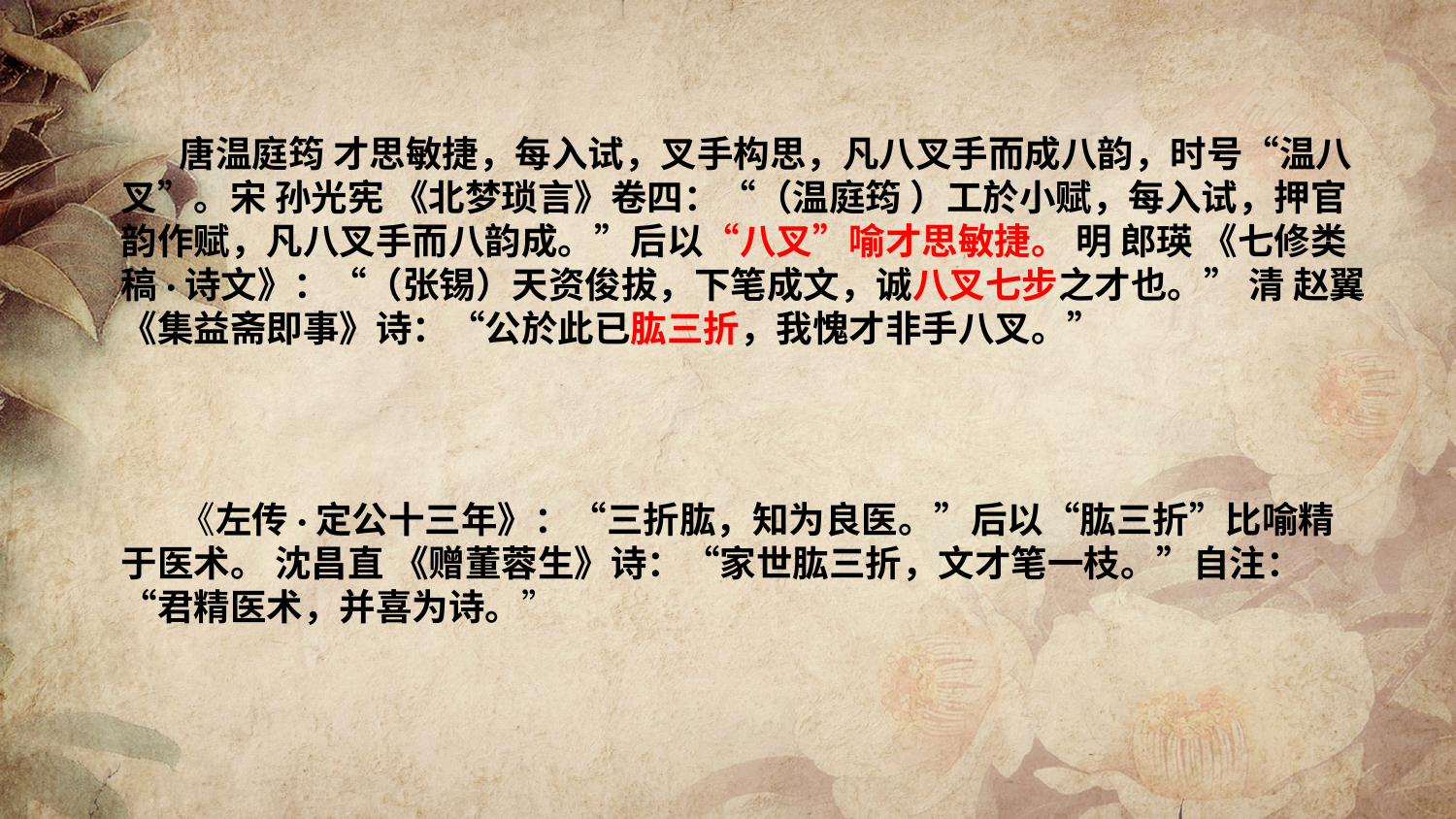

唐温庭筠 才思敏捷，每入试，叉手构思，凡八叉手而成八韵，时号“温八叉”。宋 孙光宪 《北梦琐言》卷四：“（温庭筠 ）工於小赋，每入试，押官韵作赋，凡八叉手而八韵成。”后以“八叉”喻才思敏捷。 明 郎瑛 《七修类稿·诗文》：“（张锡）天资俊拔，下笔成文，诚八叉七步之才也。” 清 赵翼 《集益斋即事》诗：“公於此已肱三折，我愧才非手八叉。”

      《左传·定公十三年》：“三折肱，知为良医。”后以“肱三折”比喻精于医术。 沈昌直 《赠董蓉生》诗：“家世肱三折，文才笔一枝。”自注：“君精医术，并喜为诗。”